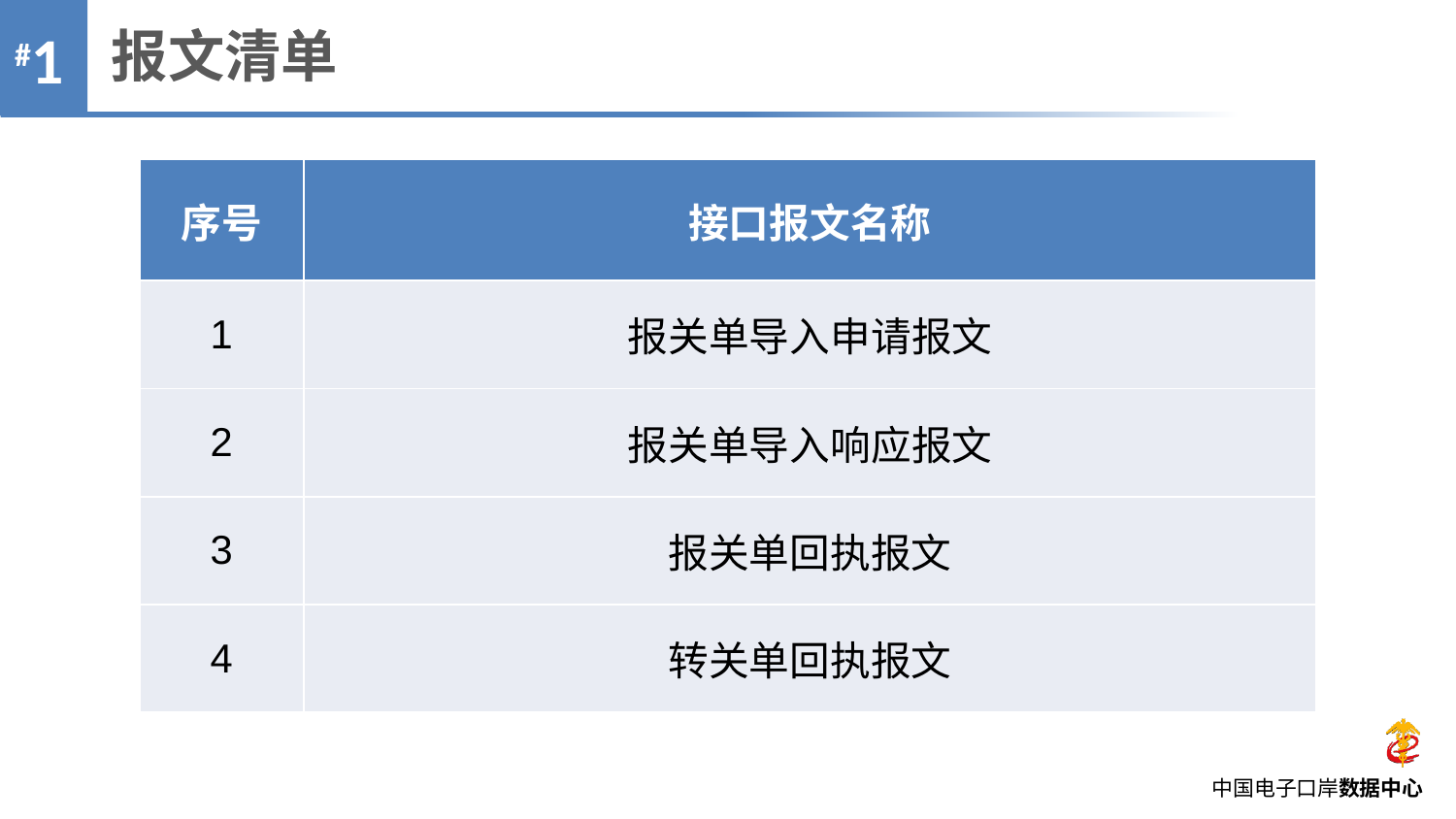

报文清单
| 序号 | 接口报文名称 |
| --- | --- |
| 1 | 报关单导入申请报文 |
| 2 | 报关单导入响应报文 |
| 3 | 报关单回执报文 |
| 4 | 转关单回执报文 |